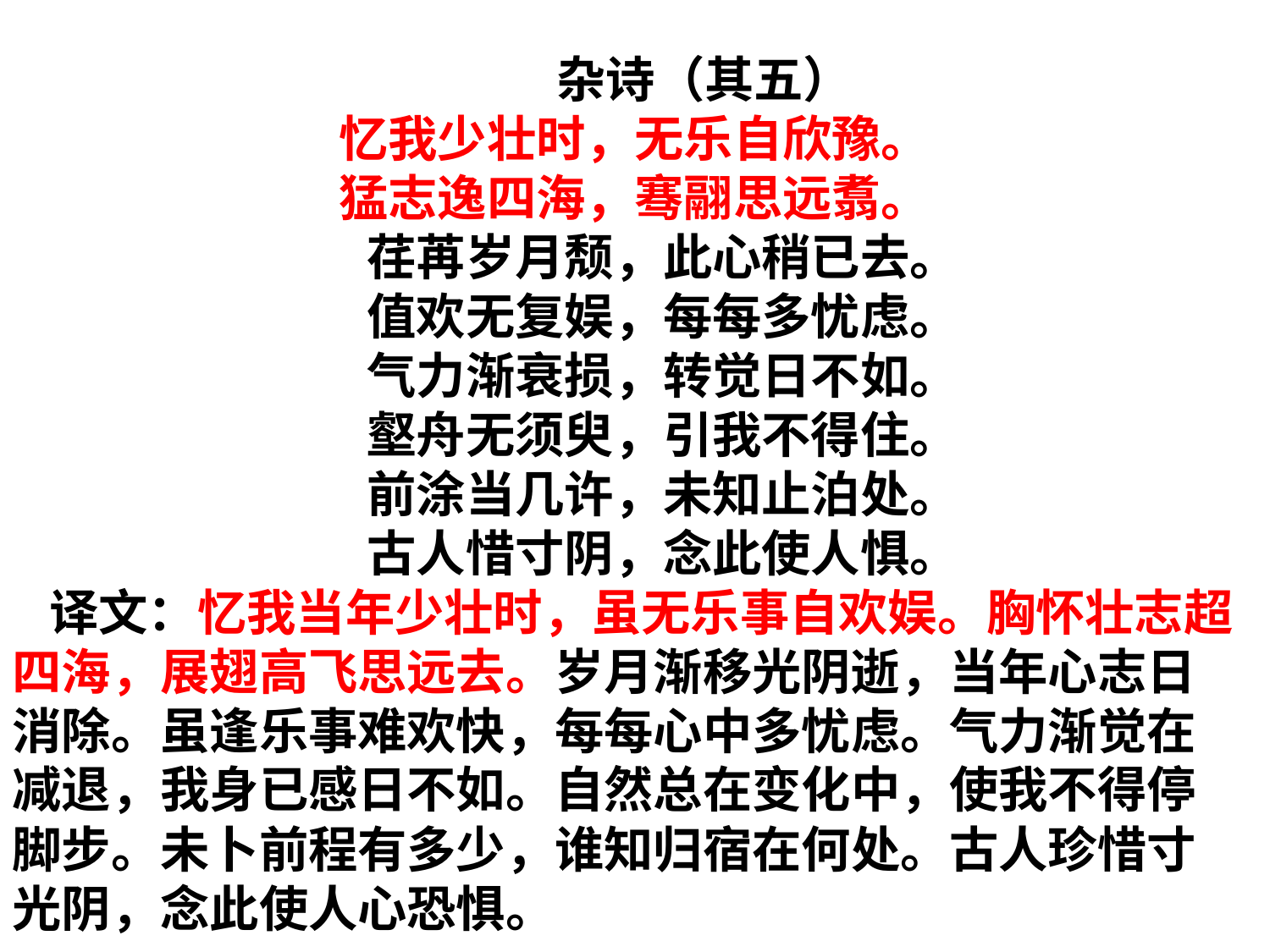

杂诗（其五）
              忆我少壮时，无乐自欣豫。
              猛志逸四海，骞翮思远翥。
荏苒岁月颓，此心稍已去。
值欢无复娱，每每多忧虑。
气力渐衰损，转觉日不如。
壑舟无须臾，引我不得住。
前涂当几许，未知止泊处。
古人惜寸阴，念此使人惧。
译文：忆我当年少壮时，虽无乐事自欢娱。胸怀壮志超四海，展翅高飞思远去。岁月渐移光阴逝，当年心志日消除。虽逢乐事难欢快，每每心中多忧虑。气力渐觉在减退，我身已感日不如。自然总在变化中，使我不得停脚步。未卜前程有多少，谁知归宿在何处。古人珍惜寸光阴，念此使人心恐惧。